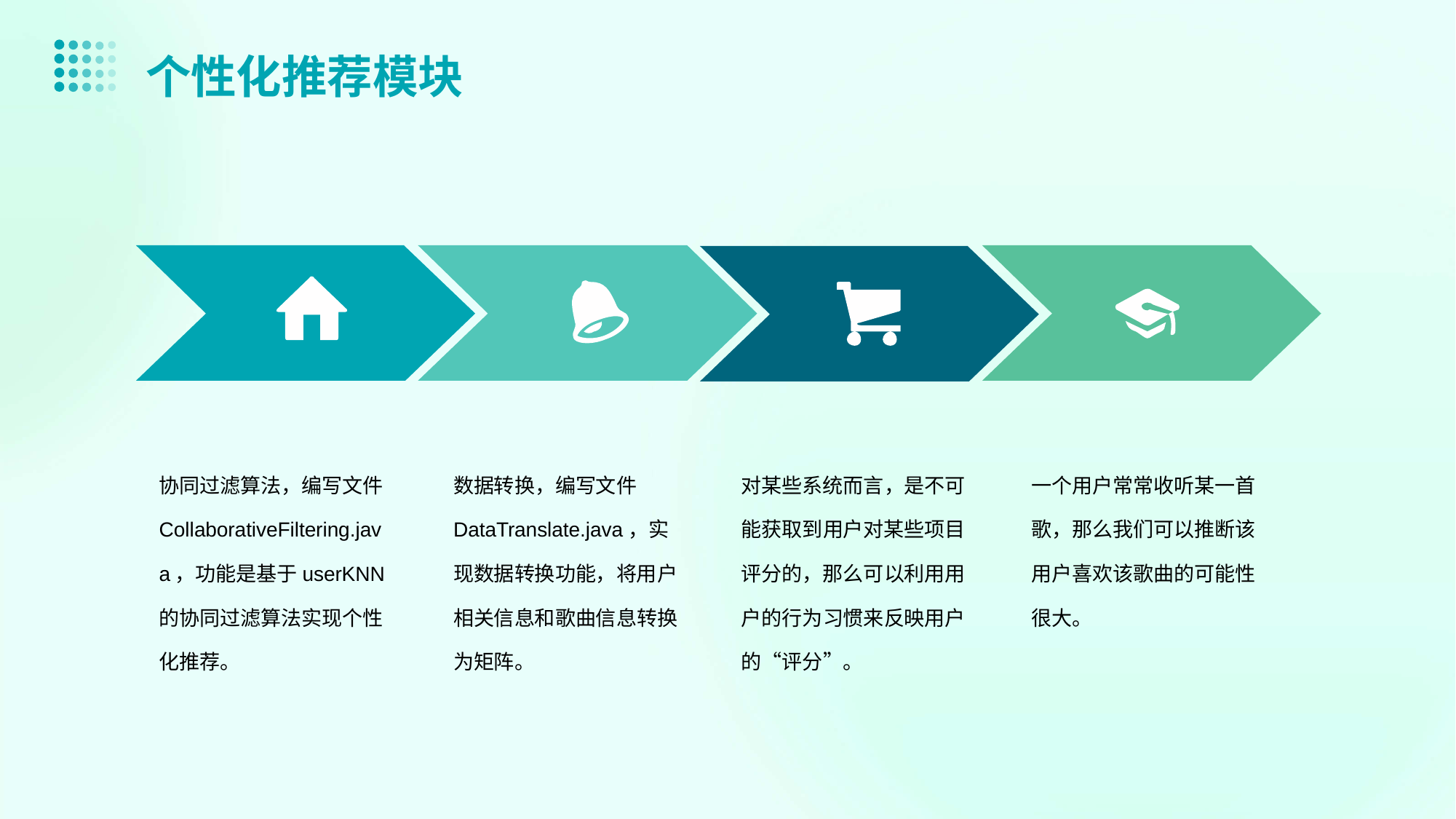

个性化推荐模块

协同过滤算法，编写文件CollaborativeFiltering.java，功能是基于userKNN的协同过滤算法实现个性化推荐。
数据转换，编写文件DataTranslate.java，实现数据转换功能，将用户相关信息和歌曲信息转换为矩阵。
对某些系统而言，是不可能获取到用户对某些项目评分的，那么可以利用用户的行为习惯来反映用户的“评分”。
一个用户常常收听某一首歌，那么我们可以推断该用户喜欢该歌曲的可能性很大。